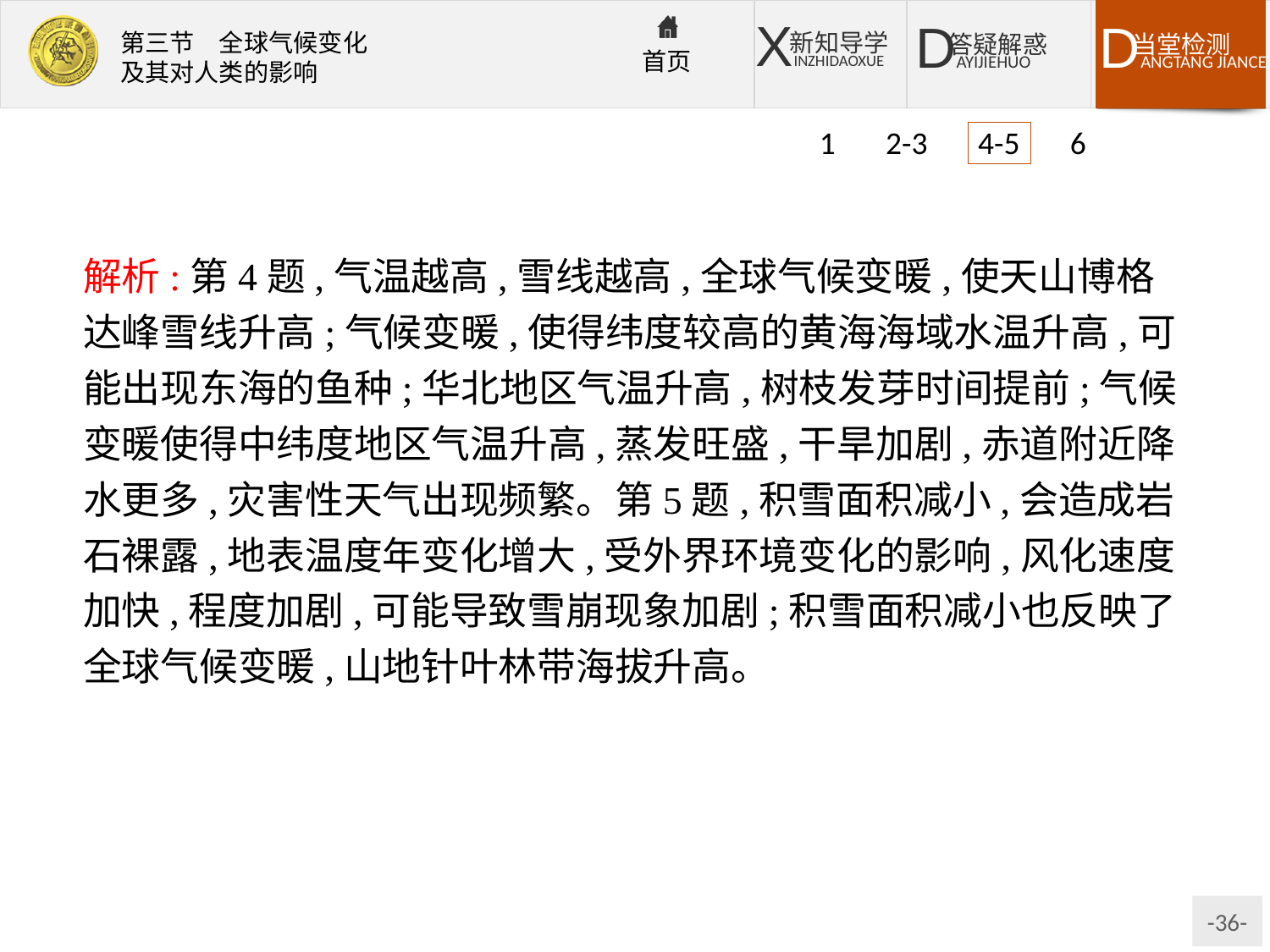

1       2-3       4-5       6

解析:第4题,气温越高,雪线越高,全球气候变暖,使天山博格达峰雪线升高;气候变暖,使得纬度较高的黄海海域水温升高,可能出现东海的鱼种;华北地区气温升高,树枝发芽时间提前;气候变暖使得中纬度地区气温升高,蒸发旺盛,干旱加剧,赤道附近降水更多,灾害性天气出现频繁。第5题,积雪面积减小,会造成岩石裸露,地表温度年变化增大,受外界环境变化的影响,风化速度加快,程度加剧,可能导致雪崩现象加剧;积雪面积减小也反映了全球气候变暖,山地针叶林带海拔升高。
答案:4.A　5.D